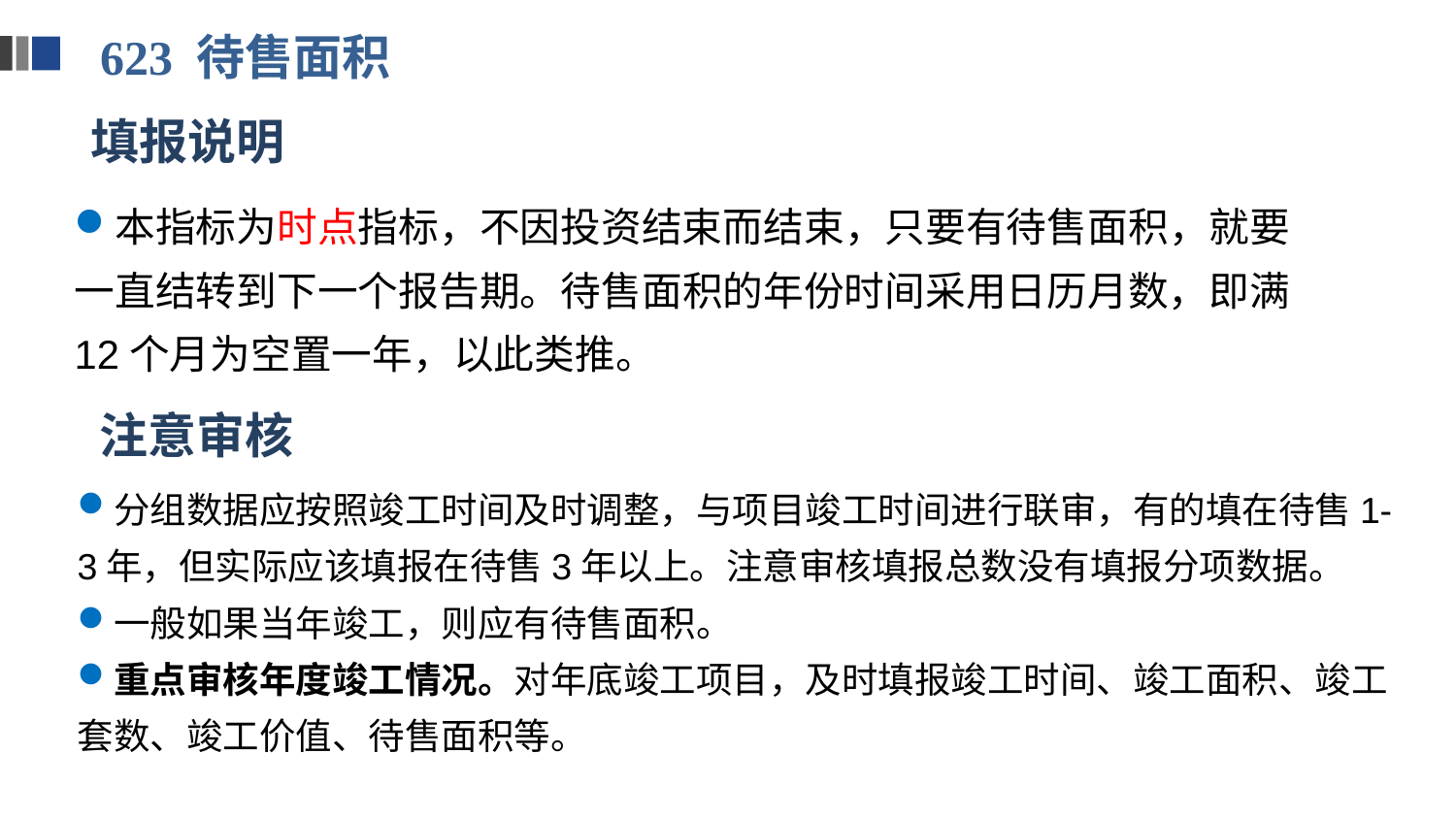

623 待售面积

填报说明
本指标为时点指标，不因投资结束而结束，只要有待售面积，就要一直结转到下一个报告期。待售面积的年份时间采用日历月数，即满12个月为空置一年，以此类推。
注意审核
分组数据应按照竣工时间及时调整，与项目竣工时间进行联审，有的填在待售1-3年，但实际应该填报在待售3年以上。注意审核填报总数没有填报分项数据。
一般如果当年竣工，则应有待售面积。
重点审核年度竣工情况。对年底竣工项目，及时填报竣工时间、竣工面积、竣工套数、竣工价值、待售面积等。